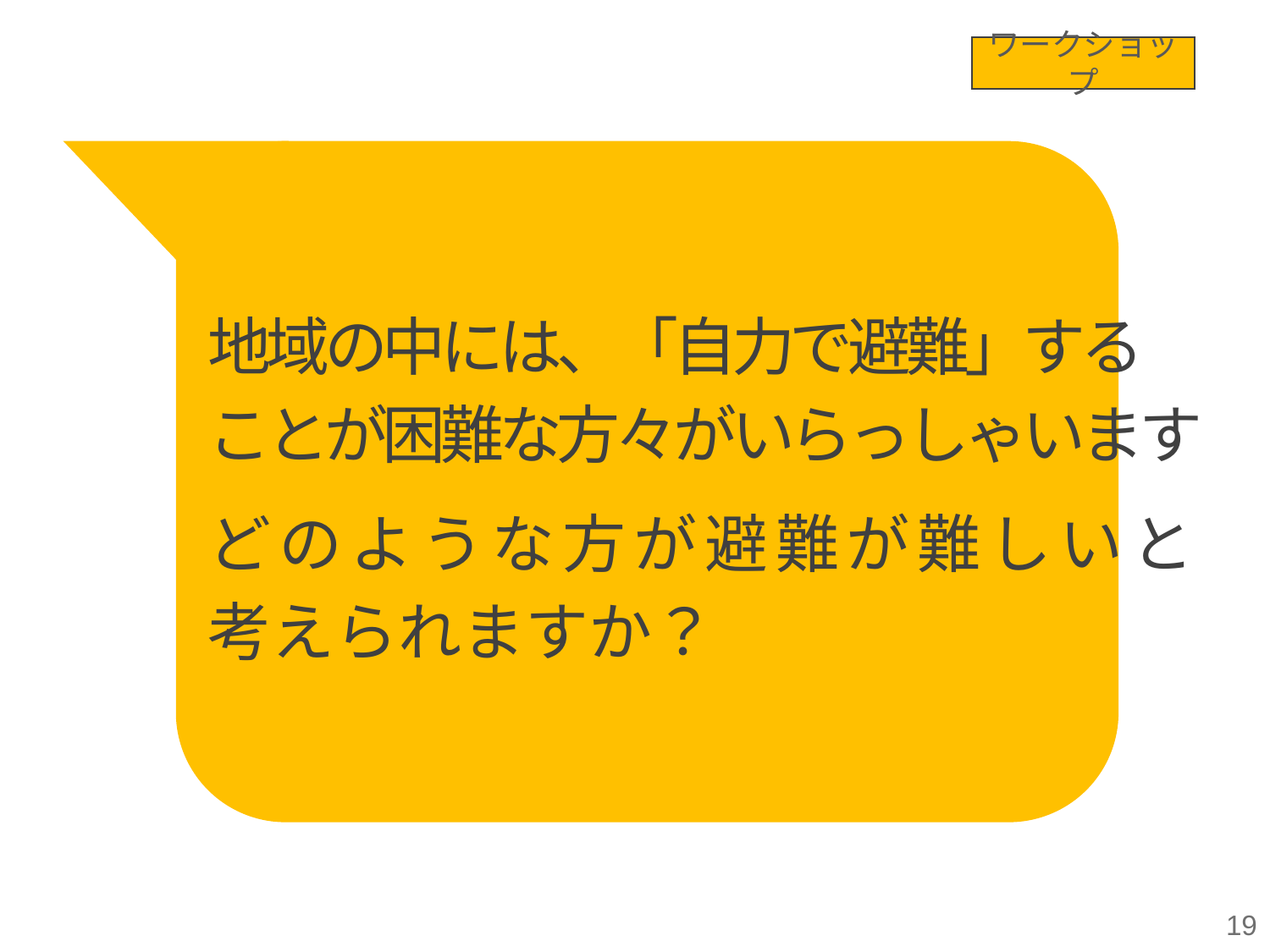

ワークショップ

地域の中には、「自力で避難」する
ことが困難な方々がいらっしゃいます
どのような方が避難が難しいと
考えられますか？
19